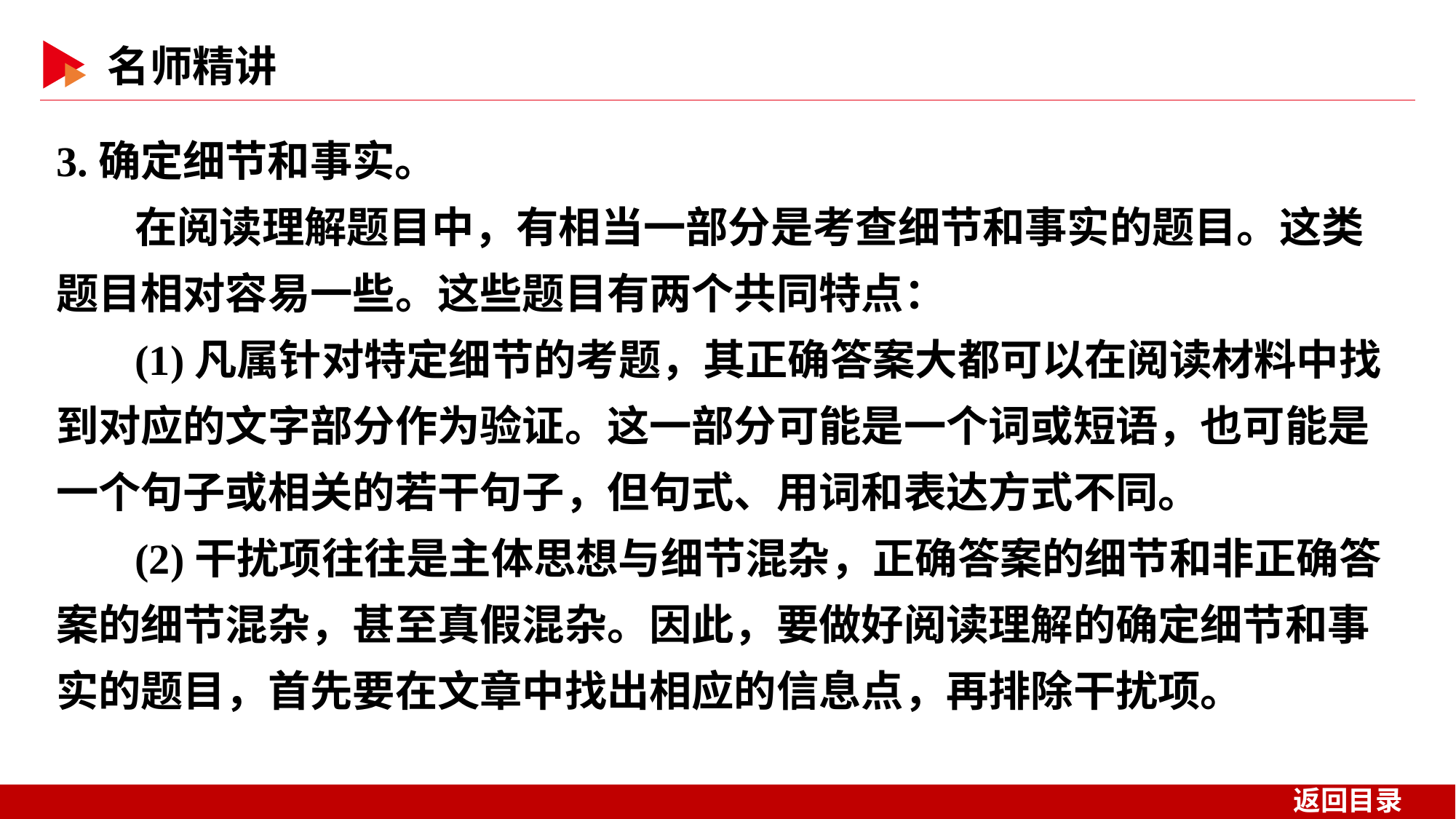

3.确定细节和事实。
在阅读理解题目中，有相当一部分是考查细节和事实的题目。这类题目相对容易一些。这些题目有两个共同特点：
(1)凡属针对特定细节的考题，其正确答案大都可以在阅读材料中找到对应的文字部分作为验证。这一部分可能是一个词或短语，也可能是一个句子或相关的若干句子，但句式、用词和表达方式不同。
(2)干扰项往往是主体思想与细节混杂，正确答案的细节和非正确答案的细节混杂，甚至真假混杂。因此，要做好阅读理解的确定细节和事实的题目，首先要在文章中找出相应的信息点，再排除干扰项。